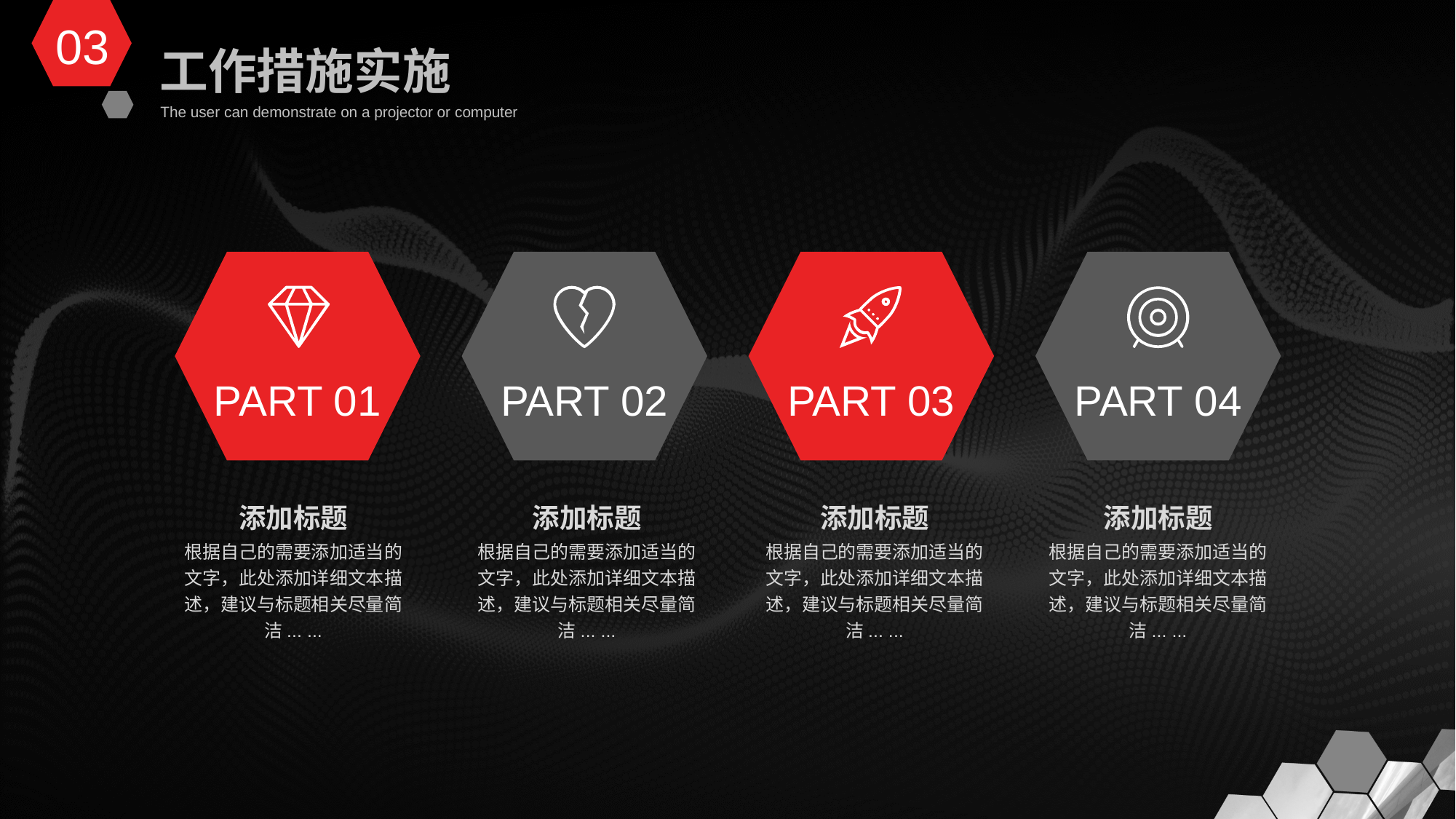

03
工作措施实施
The user can demonstrate on a projector or computer

PART 01
PART 02
PART 03
PART 04
添加标题
根据自己的需要添加适当的文字，此处添加详细文本描述，建议与标题相关尽量简洁... ...
添加标题
根据自己的需要添加适当的文字，此处添加详细文本描述，建议与标题相关尽量简洁... ...
添加标题
根据自己的需要添加适当的文字，此处添加详细文本描述，建议与标题相关尽量简洁... ...
添加标题
根据自己的需要添加适当的文字，此处添加详细文本描述，建议与标题相关尽量简洁... ...